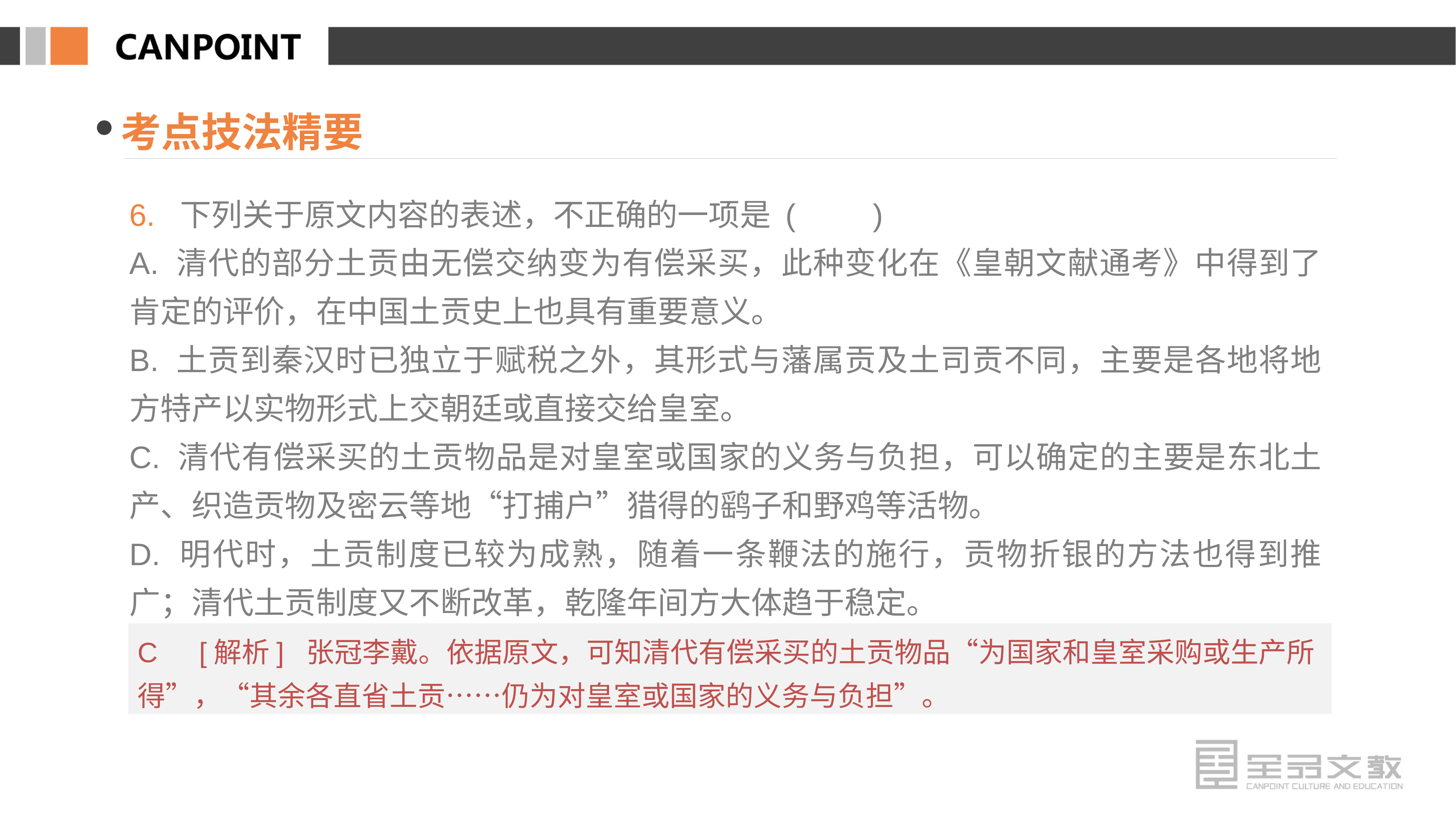

考点技法精要

6.  下列关于原文内容的表述，不正确的一项是 (　　)
A. 清代的部分土贡由无偿交纳变为有偿采买，此种变化在《皇朝文献通考》中得到了肯定的评价，在中国土贡史上也具有重要意义。
B. 土贡到秦汉时已独立于赋税之外，其形式与藩属贡及土司贡不同，主要是各地将地方特产以实物形式上交朝廷或直接交给皇室。
C. 清代有偿采买的土贡物品是对皇室或国家的义务与负担，可以确定的主要是东北土产、织造贡物及密云等地“打捕户”猎得的鹞子和野鸡等活物。
D. 明代时，土贡制度已较为成熟，随着一条鞭法的施行，贡物折银的方法也得到推广；清代土贡制度又不断改革，乾隆年间方大体趋于稳定。

C　[解析]  张冠李戴。依据原文，可知清代有偿采买的土贡物品“为国家和皇室采购或生产所得”，“其余各直省土贡……仍为对皇室或国家的义务与负担”。